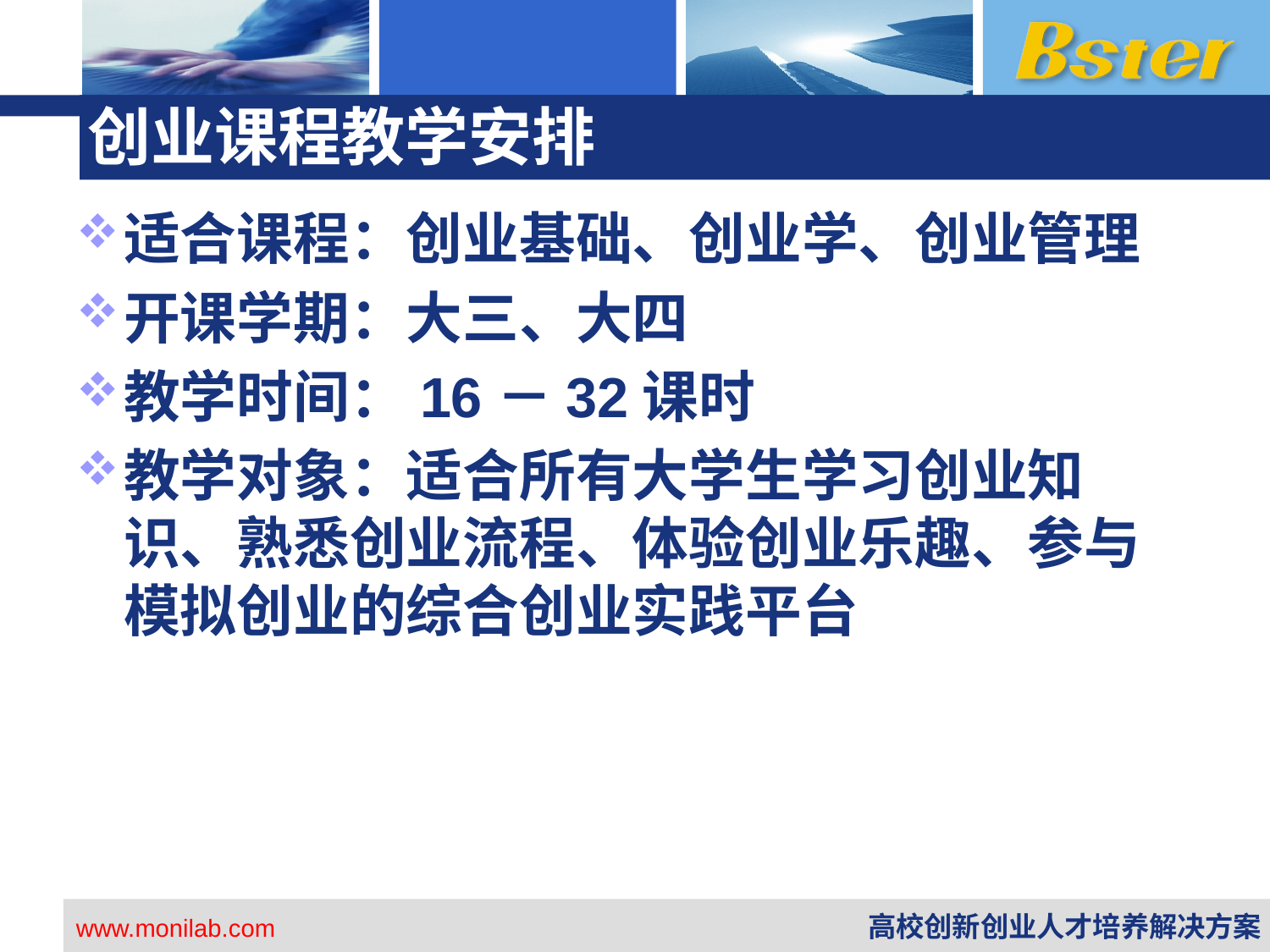

# 创业课程教学安排
适合课程：创业基础、创业学、创业管理
开课学期：大三、大四
教学时间：16－32课时
教学对象：适合所有大学生学习创业知识、熟悉创业流程、体验创业乐趣、参与模拟创业的综合创业实践平台